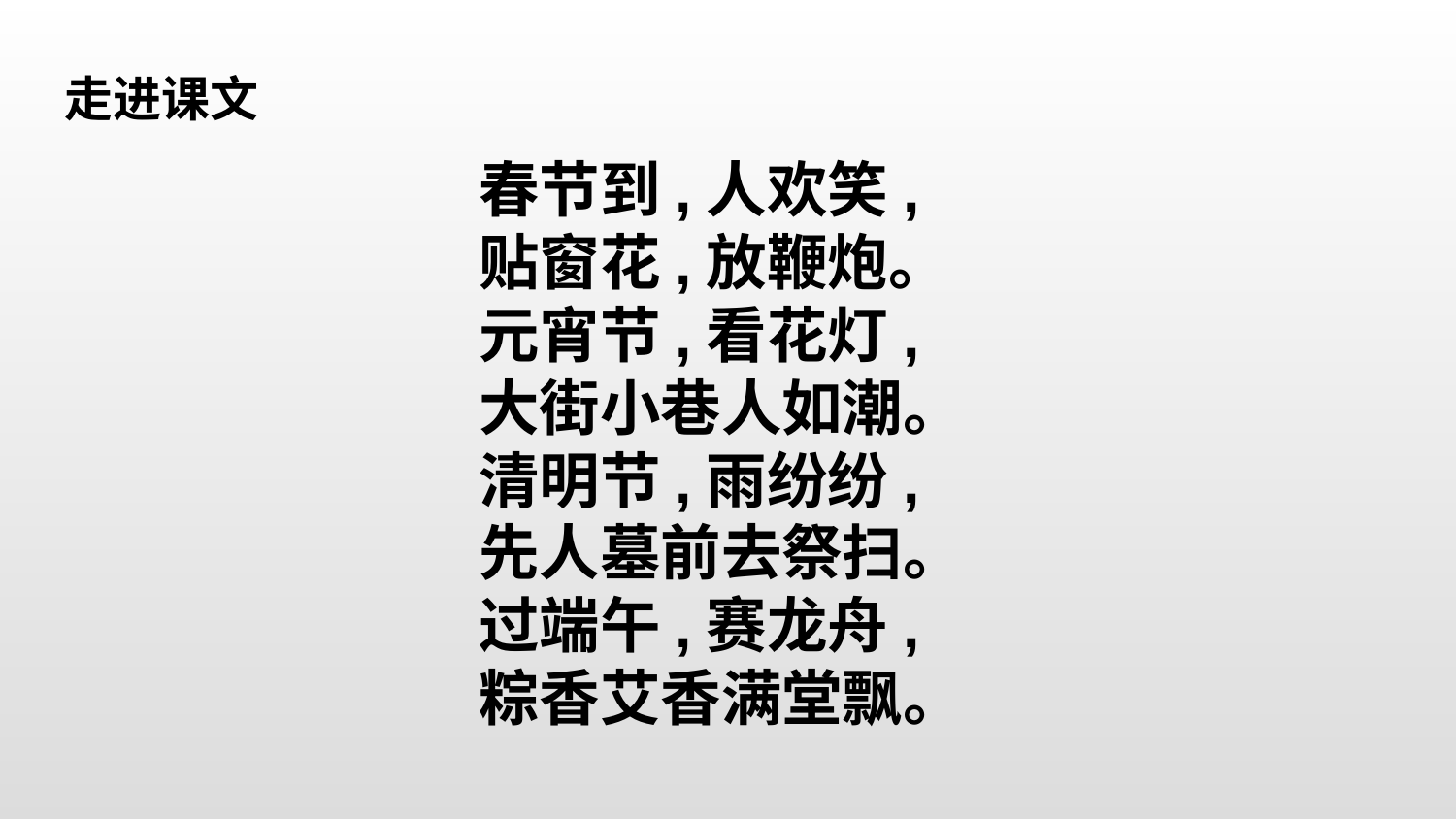

走进课文
春节到,人欢笑,
贴窗花,放鞭炮。
元宵节,看花灯,
大街小巷人如潮。
清明节,雨纷纷,
先人墓前去祭扫。
过端午,赛龙舟,
粽香艾香满堂飘。